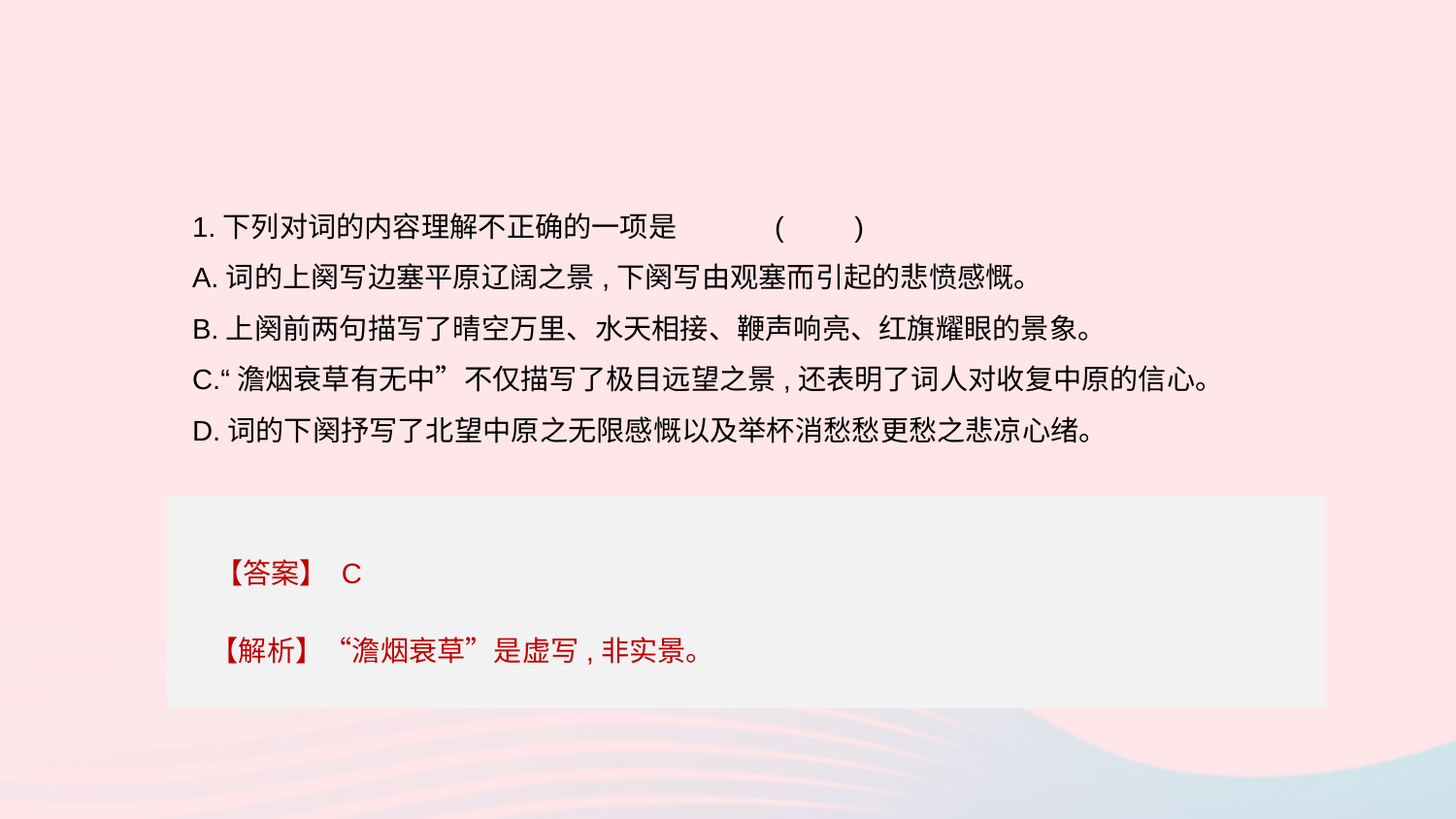

1.下列对词的内容理解不正确的一项是	(　　)
A.词的上阕写边塞平原辽阔之景,下阕写由观塞而引起的悲愤感慨。
B.上阕前两句描写了晴空万里、水天相接、鞭声响亮、红旗耀眼的景象。
C.“澹烟衰草有无中”不仅描写了极目远望之景,还表明了词人对收复中原的信心。
D.词的下阕抒写了北望中原之无限感慨以及举杯消愁愁更愁之悲凉心绪。

【答案】 C
【解析】“澹烟衰草”是虚写,非实景。